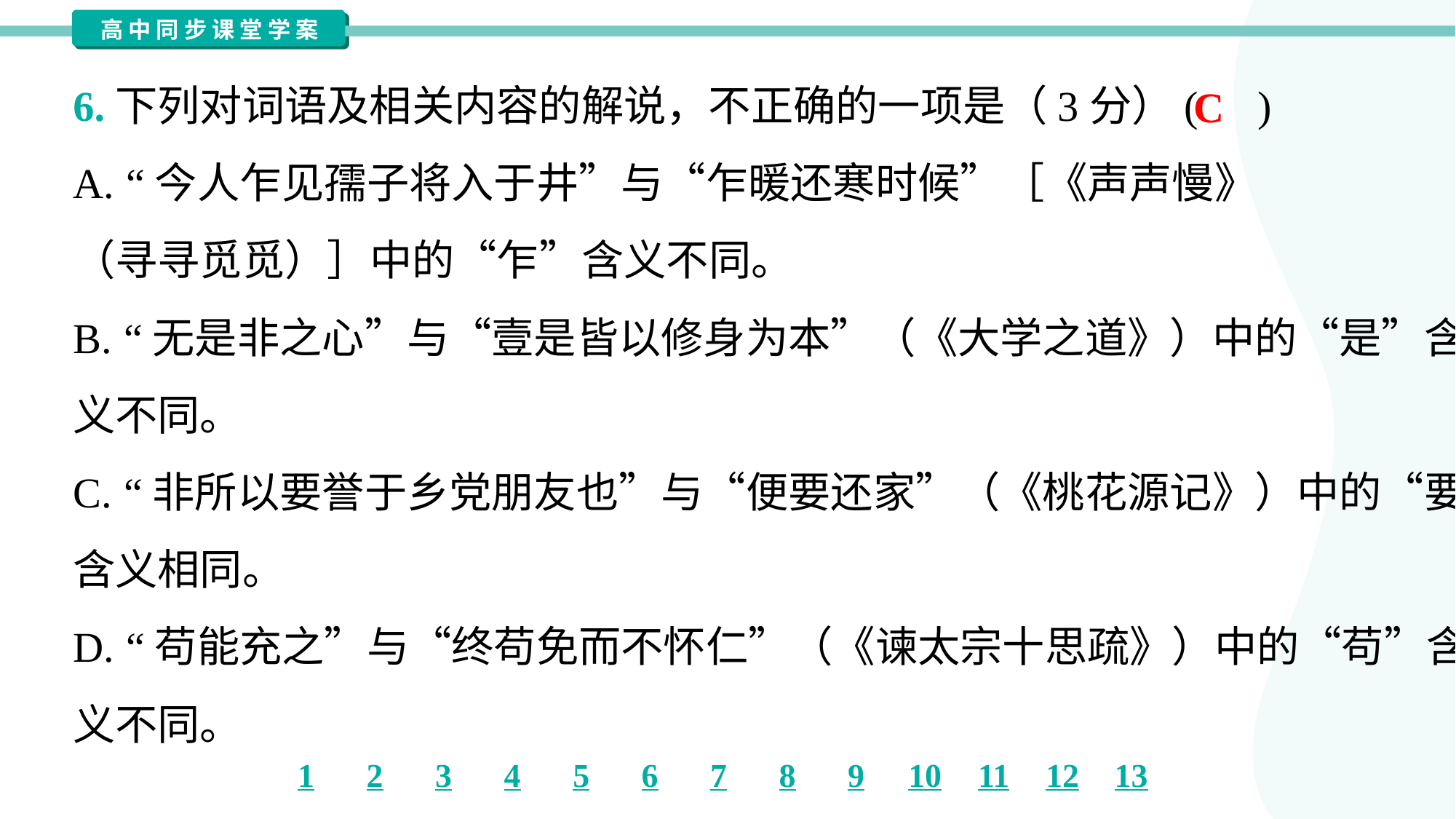

6.下列对词语及相关内容的解说，不正确的一项是（3分）(     )
C
A. “今人乍见孺子将入于井”与“乍暖还寒时候”［《声声慢》
（寻寻觅觅）］中的“乍”含义不同。
B. “无是非之心”与“壹是皆以修身为本”（《大学之道》）中的“是”含
义不同。
C. “非所以要誉于乡党朋友也”与“便要还家”（《桃花源记》）中的“要”
含义相同。
D. “苟能充之”与“终苟免而不怀仁”（《谏太宗十思疏》）中的“苟”含
义不同。